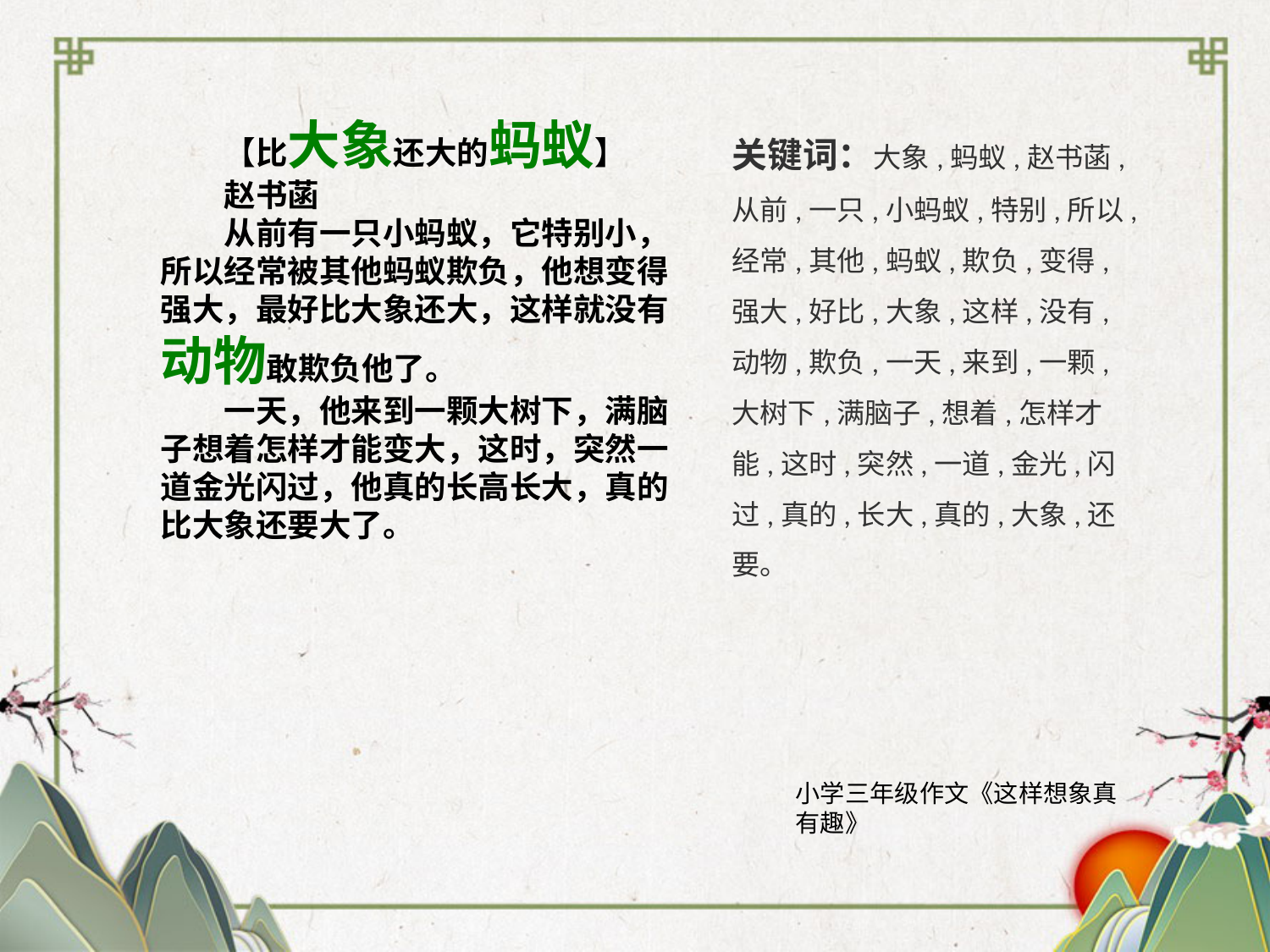

【比大象还大的蚂蚁】
　　赵书菡
　　从前有一只小蚂蚁，它特别小，所以经常被其他蚂蚁欺负，他想变得强大，最好比大象还大，这样就没有动物敢欺负他了。
　　一天，他来到一颗大树下，满脑子想着怎样才能变大，这时，突然一道金光闪过，他真的长高长大，真的比大象还要大了。
关键词：大象,蚂蚁,赵书菡,从前,一只,小蚂蚁,特别,所以,经常,其他,蚂蚁,欺负,变得,强大,好比,大象,这样,没有,动物,欺负,一天,来到,一颗,大树下,满脑子,想着,怎样才能,这时,突然,一道,金光,闪过,真的,长大,真的,大象,还要。
小学三年级作文《这样想象真有趣》